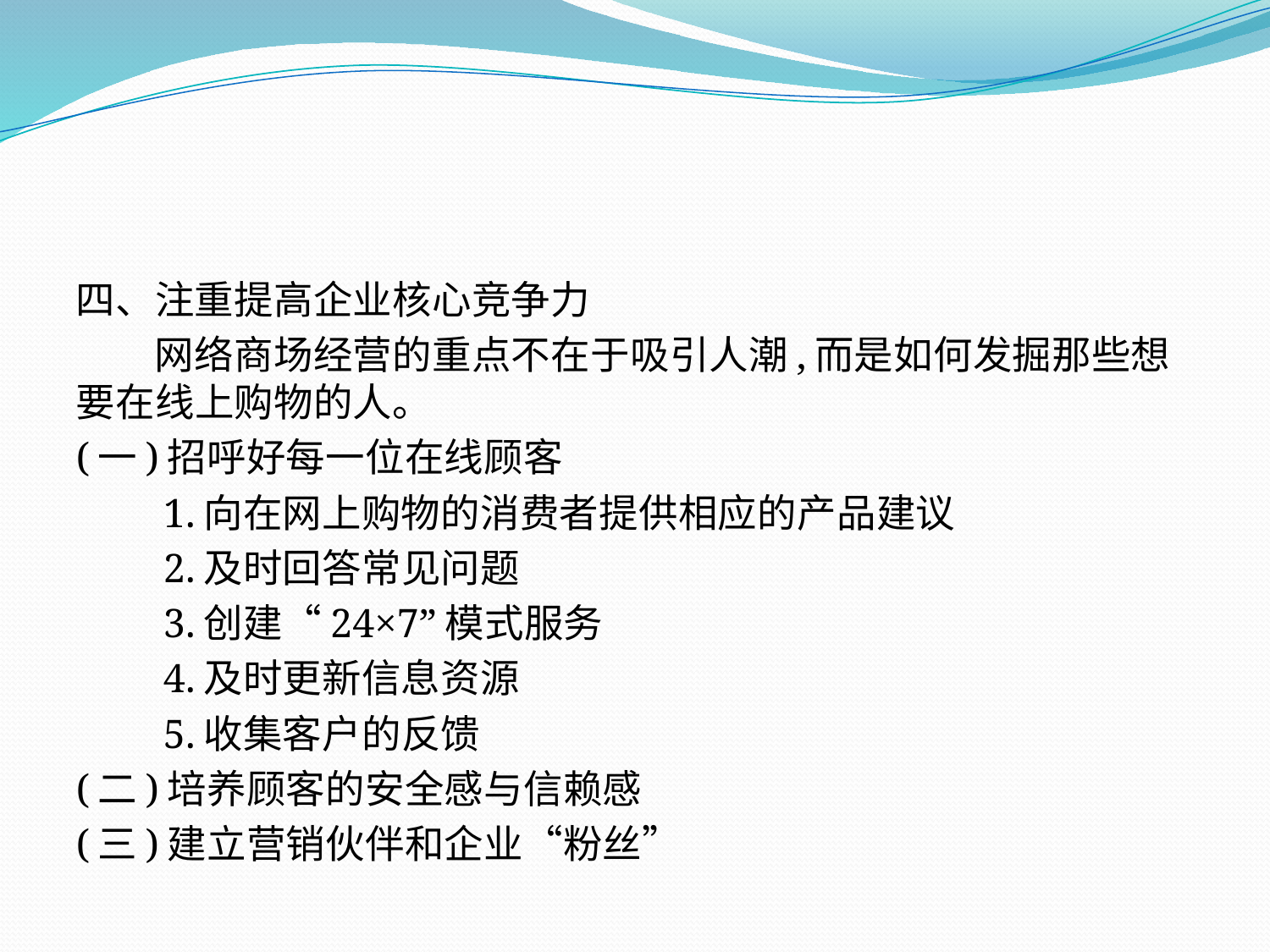

四、注重提高企业核心竞争力
　　网络商场经营的重点不在于吸引人潮,而是如何发掘那些想要在线上购物的人。
(一)招呼好每一位在线顾客
　　1.向在网上购物的消费者提供相应的产品建议
　　2.及时回答常见问题
　　3.创建“24×7”模式服务
　　4.及时更新信息资源
　　5.收集客户的反馈
(二)培养顾客的安全感与信赖感
(三)建立营销伙伴和企业“粉丝”